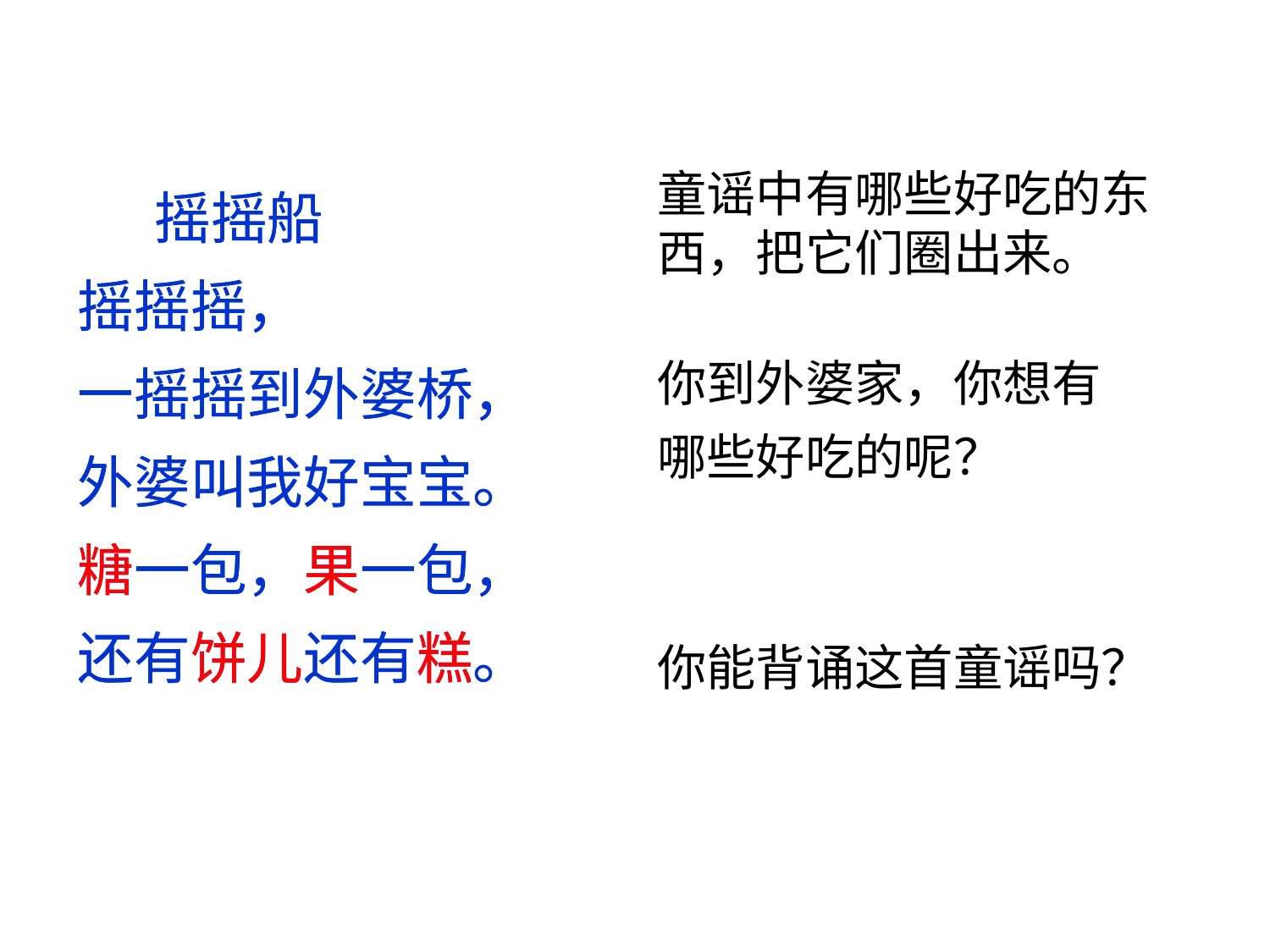

摇摇船
摇摇摇，
一摇摇到外婆桥，
外婆叫我好宝宝。
糖一包，果一包，
还有饼儿还有糕。
     摇摇船
摇摇摇，
一摇摇到外婆桥，
外婆叫我好宝宝。
糖一包，果一包，
还有饼儿还有糕。
童谣中有哪些好吃的东西，把它们圈出来。
你到外婆家，你想有哪些好吃的呢？

你能背诵这首童谣吗？